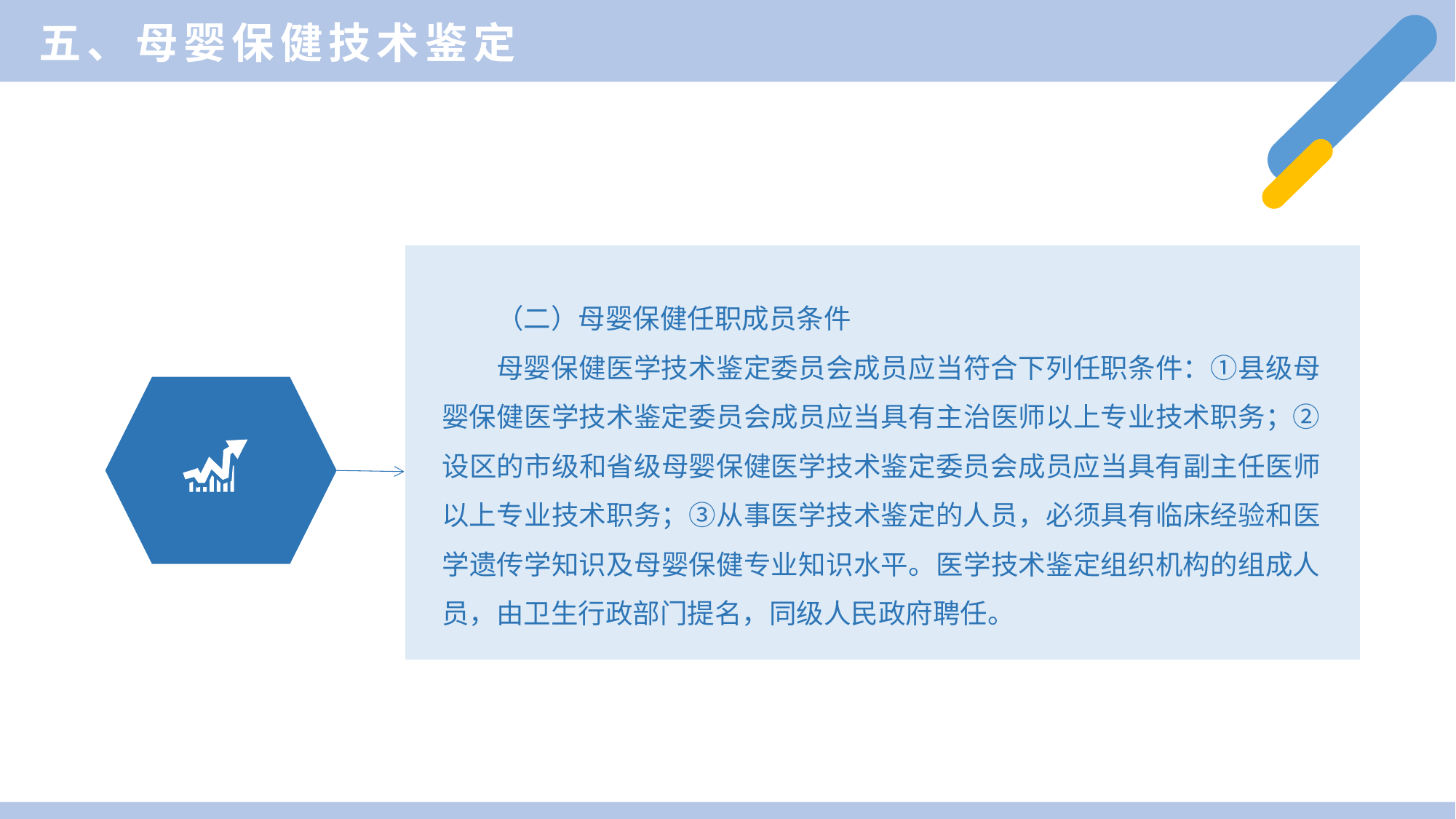

五、母婴保健技术鉴定

（二）母婴保健任职成员条件
母婴保健医学技术鉴定委员会成员应当符合下列任职条件：①县级母婴保健医学技术鉴定委员会成员应当具有主治医师以上专业技术职务；②设区的市级和省级母婴保健医学技术鉴定委员会成员应当具有副主任医师以上专业技术职务；③从事医学技术鉴定的人员，必须具有临床经验和医学遗传学知识及母婴保健专业知识水平。医学技术鉴定组织机构的组成人员，由卫生行政部门提名，同级人民政府聘任。